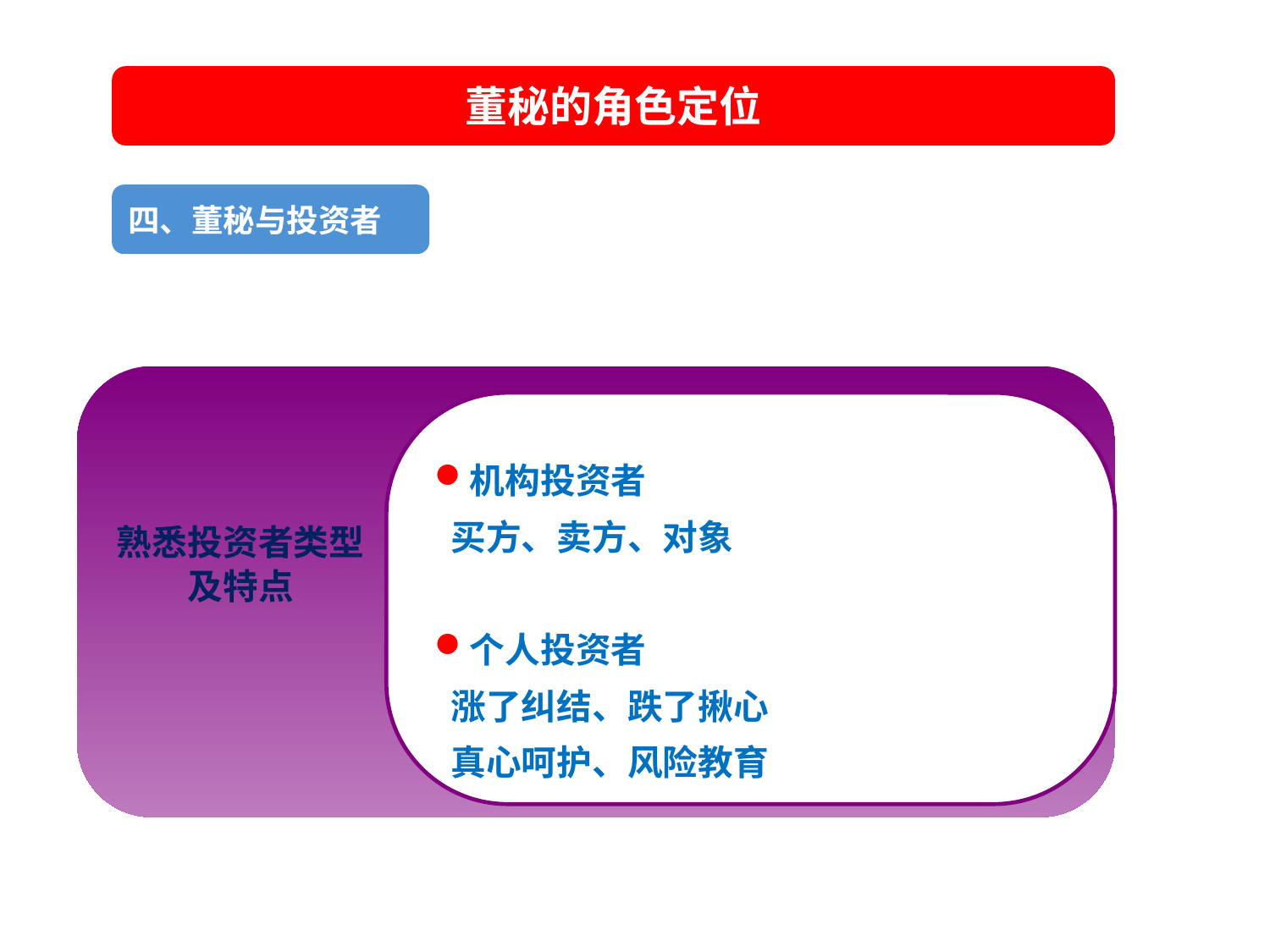

董秘的角色定位
四、董秘与投资者

机构投资者
 买方、卖方、对象

个人投资者
 涨了纠结、跌了揪心
 真心呵护、风险教育

熟悉投资者类型及特点